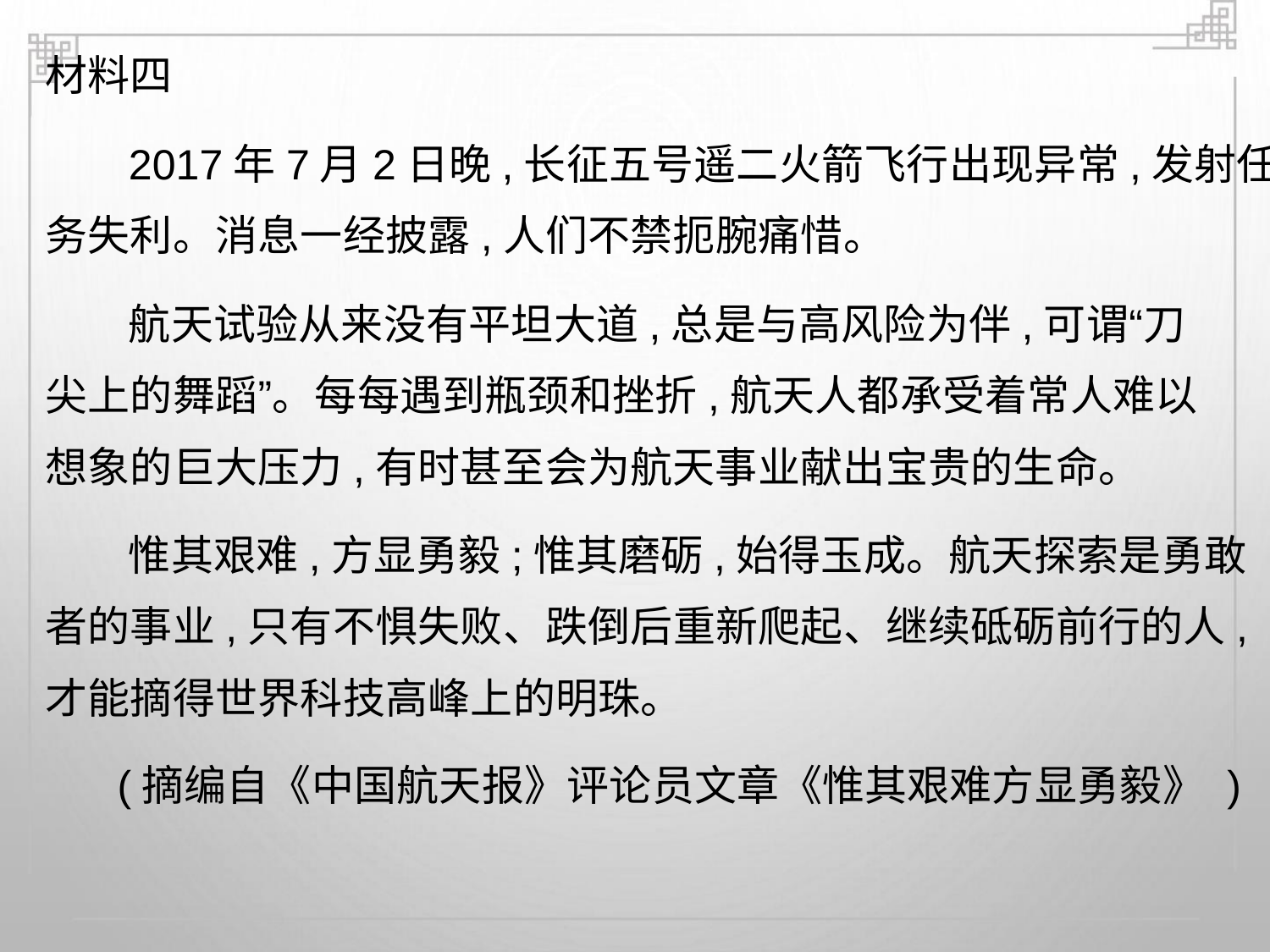

材料四
2017年7月2日晚,长征五号遥二火箭飞行出现异常,发射任
务失利。消息一经披露,人们不禁扼腕痛惜。
航天试验从来没有平坦大道,总是与高风险为伴,可谓“刀
尖上的舞蹈”。每每遇到瓶颈和挫折,航天人都承受着常人难以
想象的巨大压力,有时甚至会为航天事业献出宝贵的生命。
惟其艰难,方显勇毅;惟其磨砺,始得玉成。航天探索是勇敢
者的事业,只有不惧失败、跌倒后重新爬起、继续砥砺前行的人,
才能摘得世界科技高峰上的明珠。
(摘编自《中国航天报》评论员文章《惟其艰难方显勇毅》 )